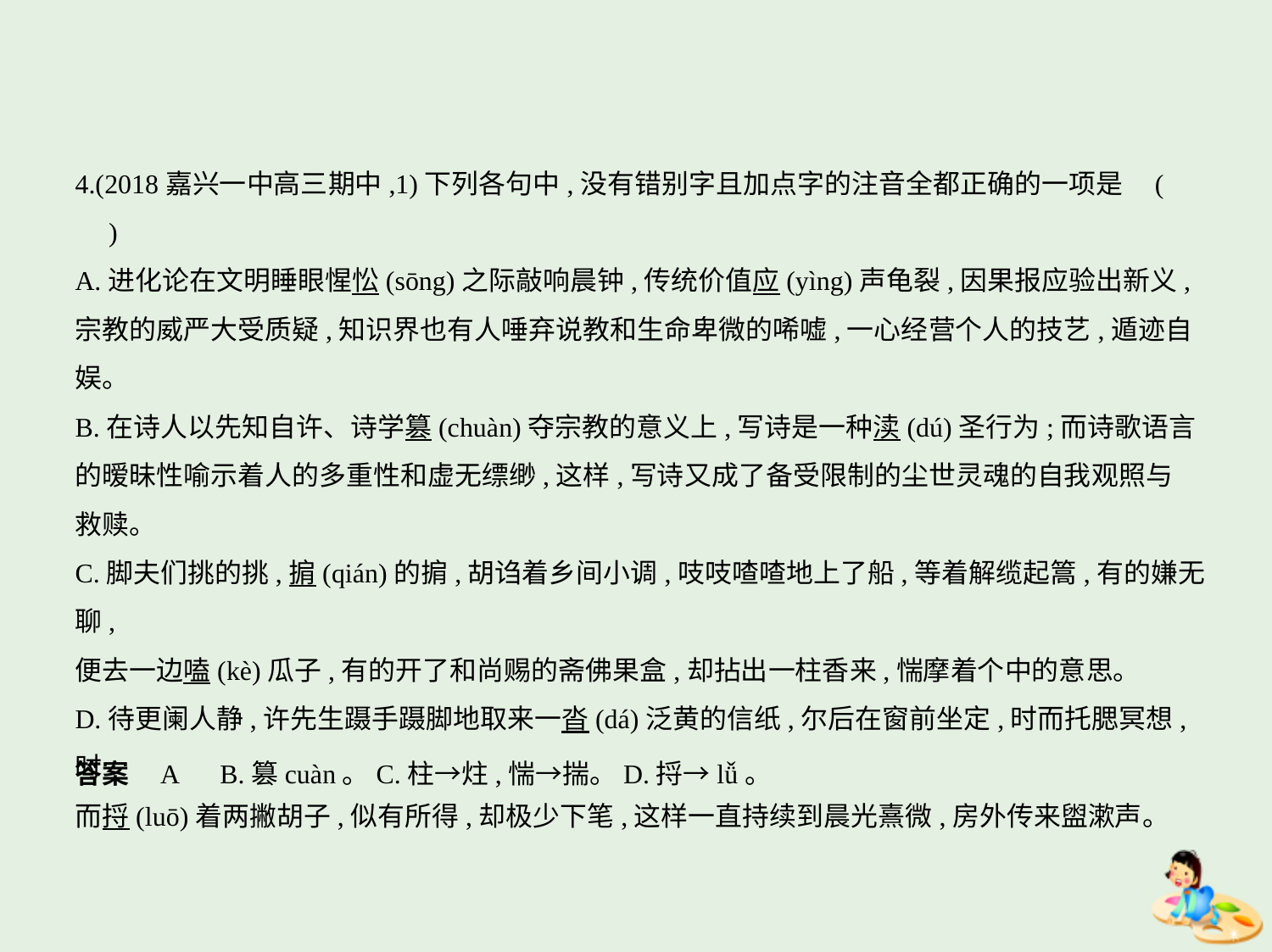

4.(2018嘉兴一中高三期中,1)下列各句中,没有错别字且加点字的注音全都正确的一项是 (
　)
A.进化论在文明睡眼惺忪(sōng)之际敲响晨钟,传统价值应(yìng)声龟裂,因果报应验出新义,
宗教的威严大受质疑,知识界也有人唾弃说教和生命卑微的唏嘘,一心经营个人的技艺,遁迹自
娱。
B.在诗人以先知自许、诗学篡(chuàn)夺宗教的意义上,写诗是一种渎(dú)圣行为;而诗歌语言
的暧昧性喻示着人的多重性和虚无缥缈,这样,写诗又成了备受限制的尘世灵魂的自我观照与
救赎。
C.脚夫们挑的挑,掮(qián)的掮,胡诌着乡间小调,吱吱喳喳地上了船,等着解缆起篙,有的嫌无聊,
便去一边嗑(kè)瓜子,有的开了和尚赐的斋佛果盒,却拈出一柱香来,惴摩着个中的意思。
D.待更阑人静,许先生蹑手蹑脚地取来一沓(dá)泛黄的信纸,尔后在窗前坐定,时而托腮冥想,时
而捋(luō)着两撇胡子,似有所得,却极少下笔,这样一直持续到晨光熹微,房外传来盥漱声。
答案    A　B.篡cuàn。C.柱→炷,惴→揣。D.捋→lǚ。